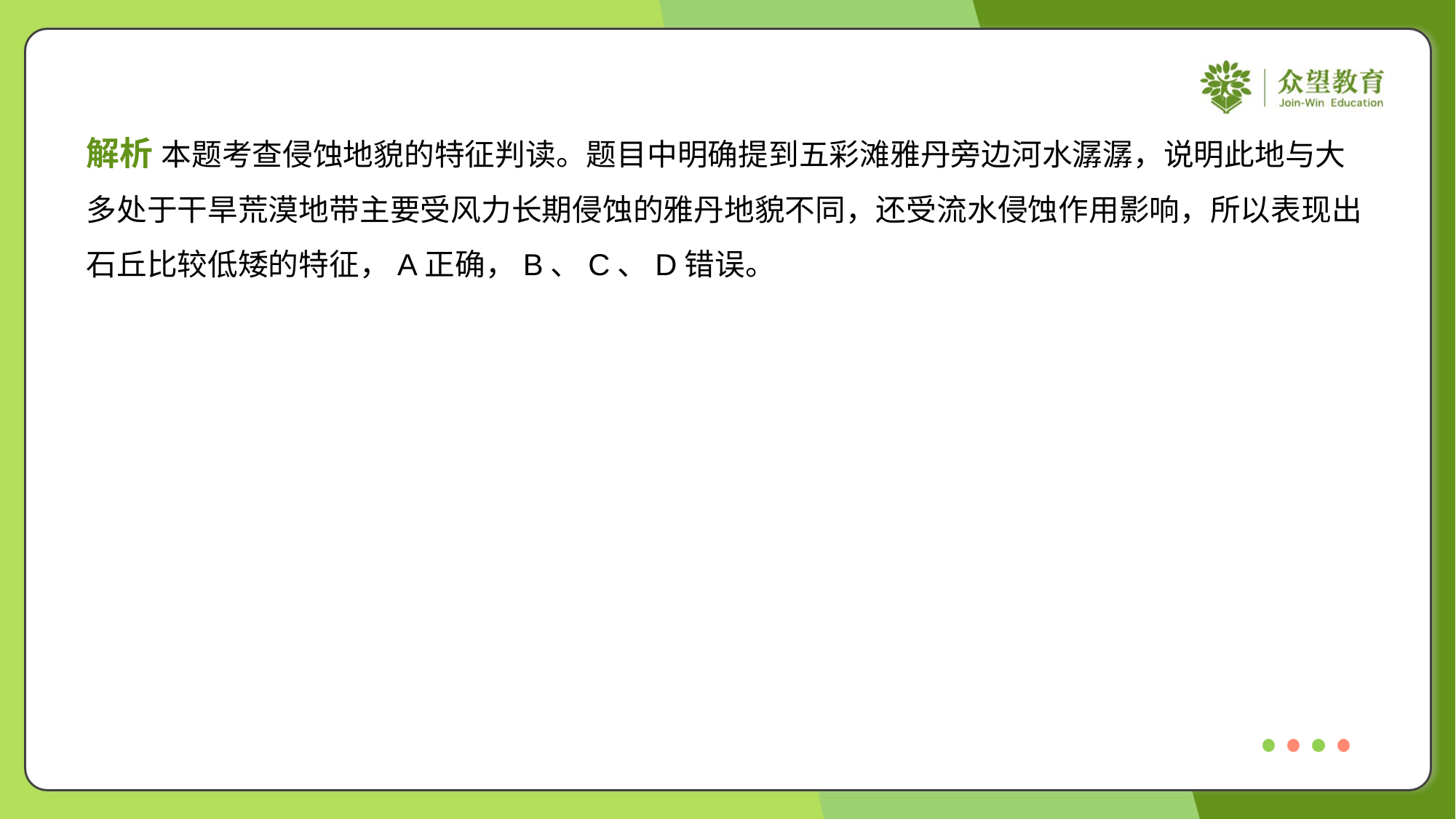

解析 本题考查侵蚀地貌的特征判读。题目中明确提到五彩滩雅丹旁边河水潺潺，说明此地与大
多处于干旱荒漠地带主要受风力长期侵蚀的雅丹地貌不同，还受流水侵蚀作用影响，所以表现出
石丘比较低矮的特征，A正确，B、C、D错误。